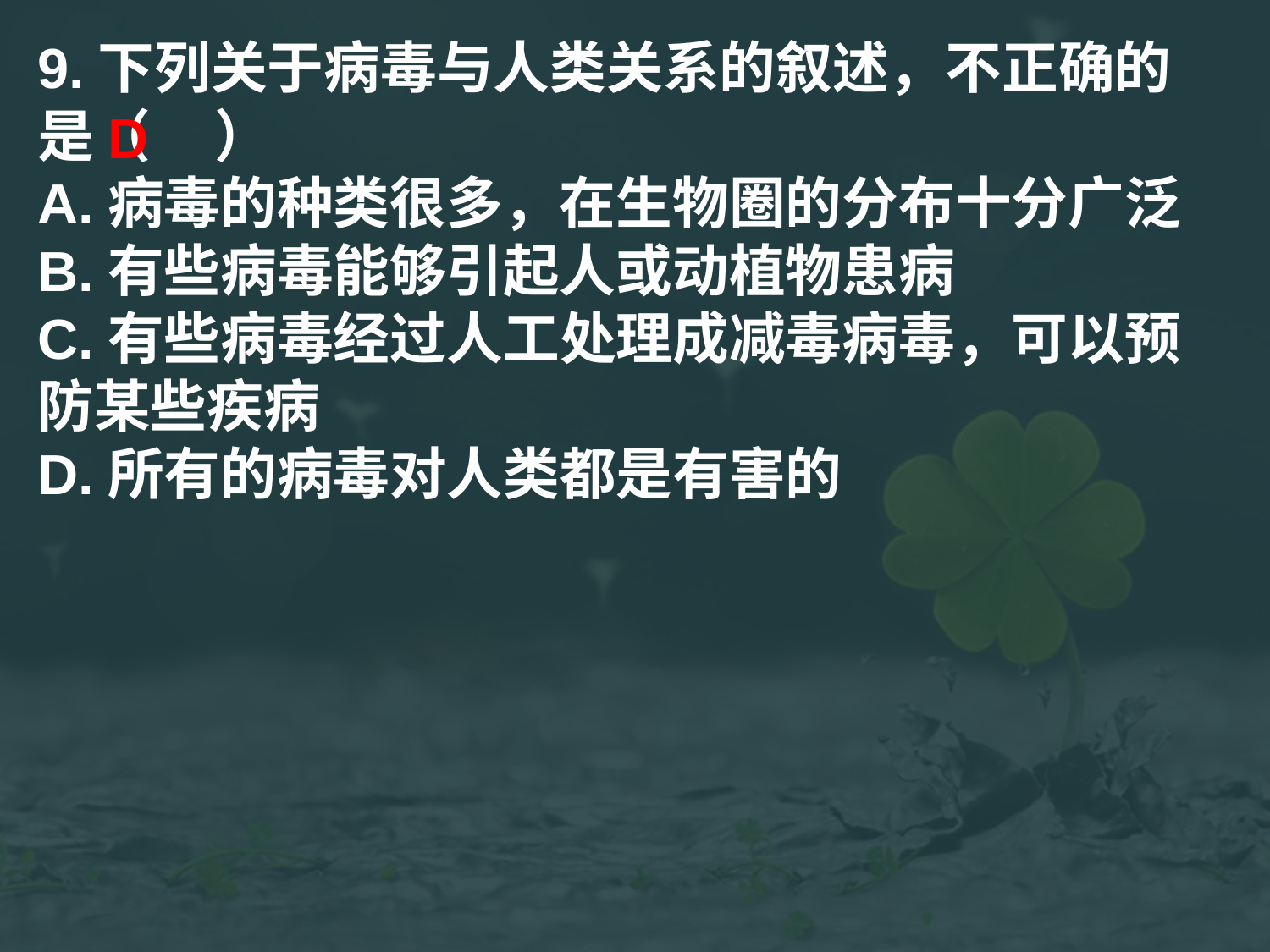

9.下列关于病毒与人类关系的叙述，不正确的是（     ）
A.病毒的种类很多，在生物圈的分布十分广泛
B.有些病毒能够引起人或动植物患病
C.有些病毒经过人工处理成减毒病毒，可以预防某些疾病
D.所有的病毒对人类都是有害的

D